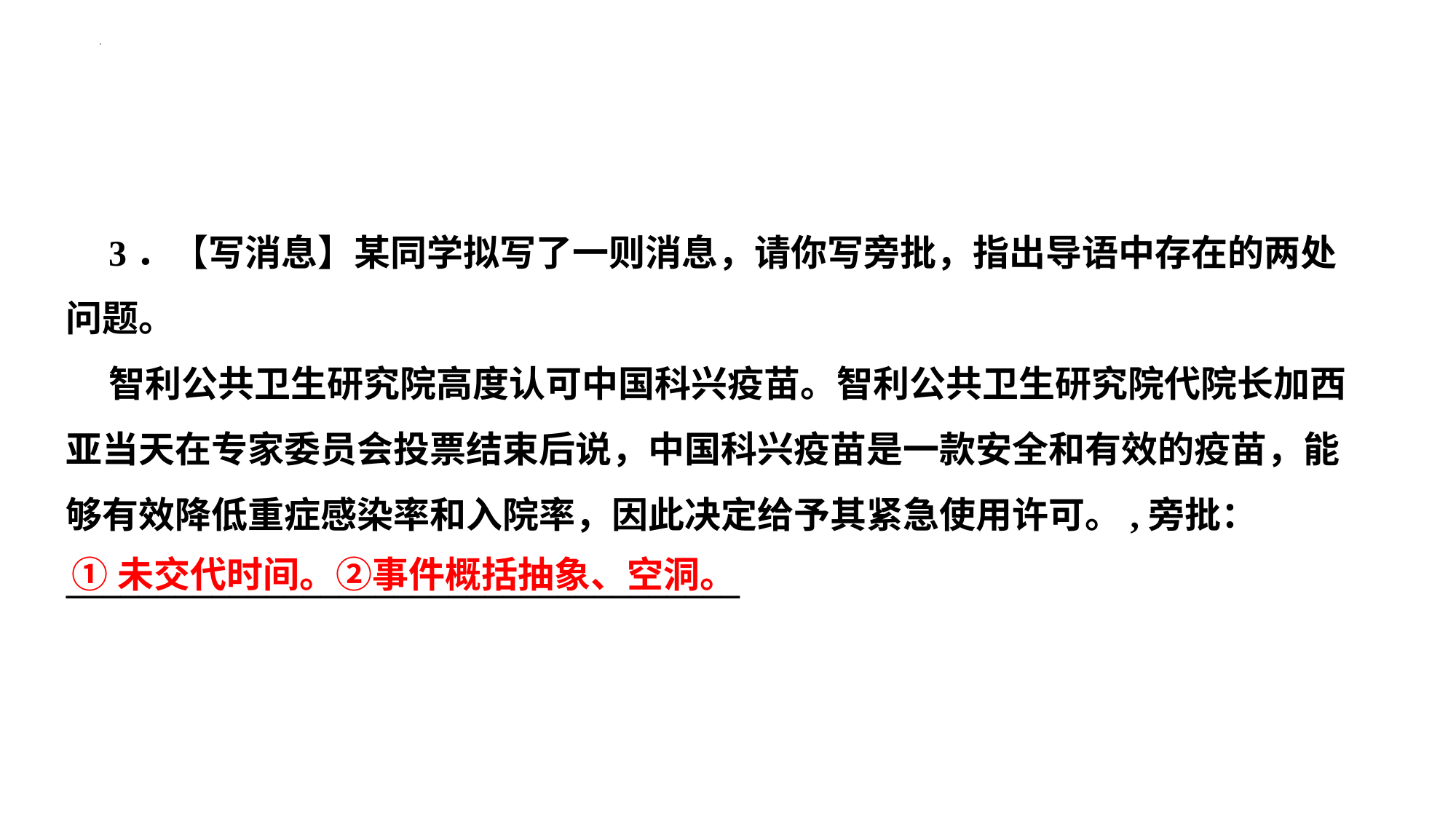

3．【写消息】某同学拟写了一则消息，请你写旁批，指出导语中存在的两处问题。
智利公共卫生研究院高度认可中国科兴疫苗。智利公共卫生研究院代院长加西亚当天在专家委员会投票结束后说，中国科兴疫苗是一款安全和有效的疫苗，能够有效降低重症感染率和入院率，因此决定给予其紧急使用许可。,旁批：_____________________________________
①未交代时间。②事件概括抽象、空洞。